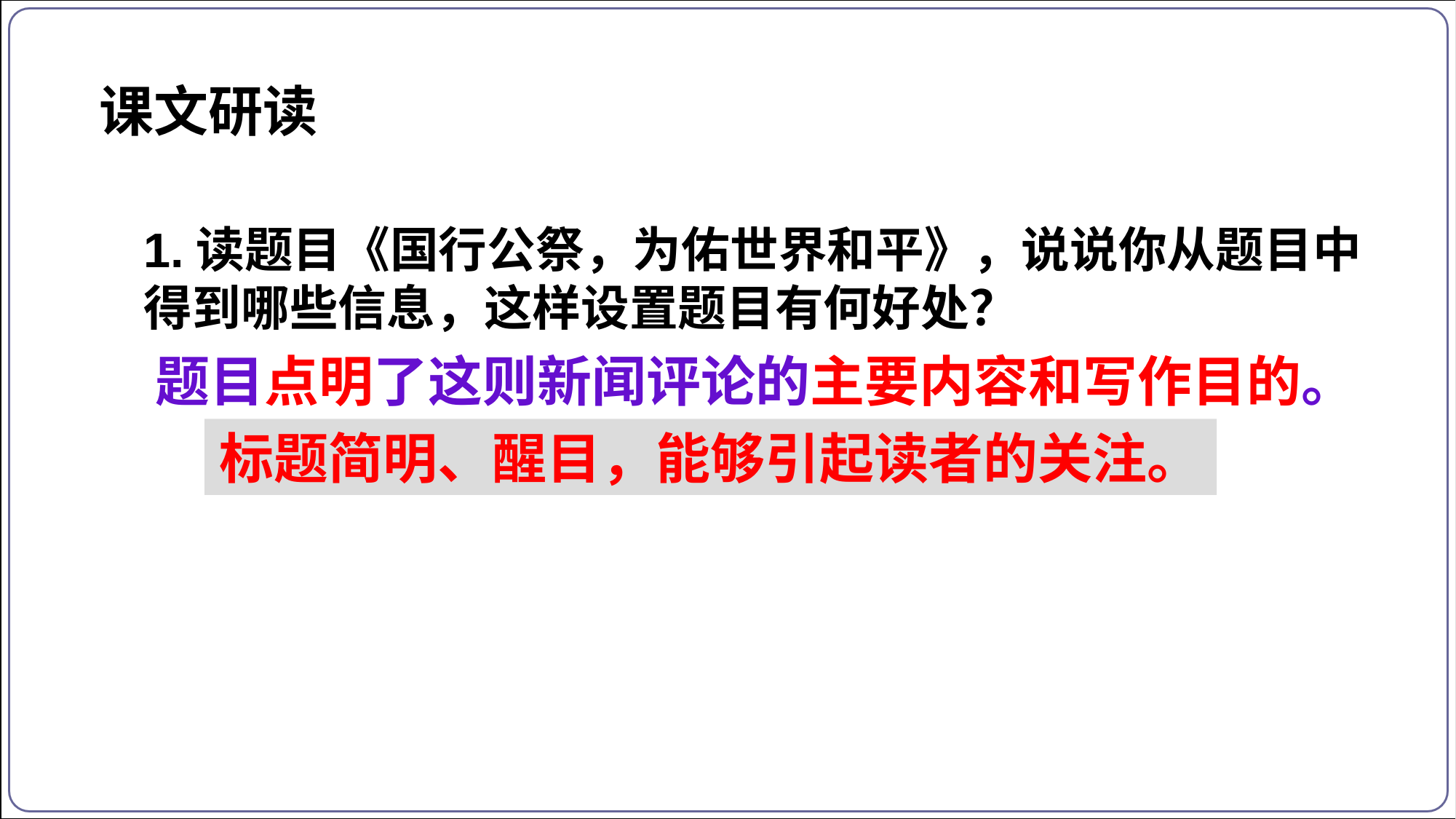

课文研读
1.读题目《国行公祭，为佑世界和平》，说说你从题目中得到哪些信息，这样设置题目有何好处？
题目点明了这则新闻评论的主要内容和写作目的。
标题简明、醒目，能够引起读者的关注。